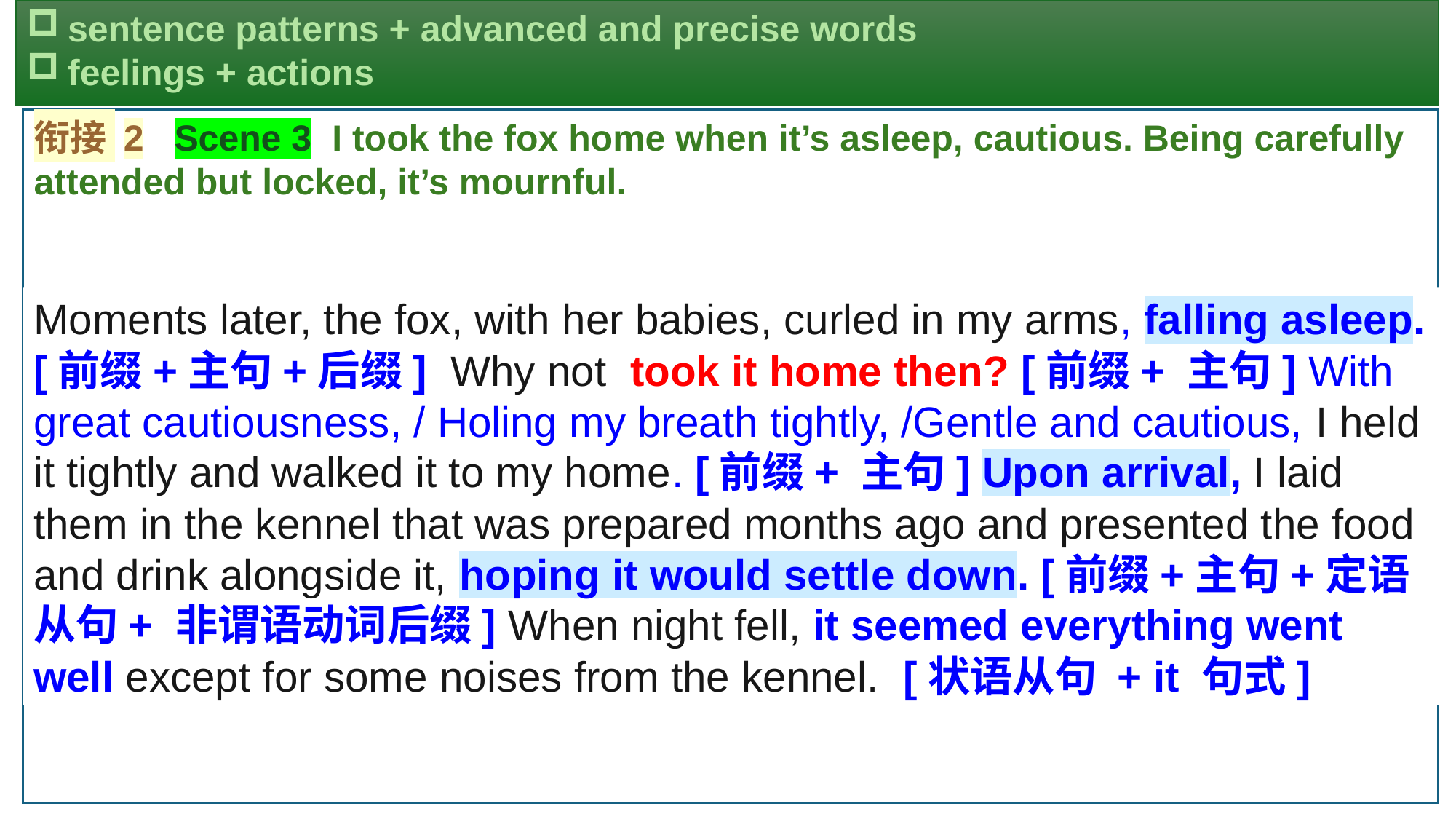

sentence patterns + advanced and precise words
feelings + actions
衔接 2   Scene 3  I took the fox home when it’s asleep, cautious. Being carefully attended but locked, it’s mournful.

Moments later, the fox, with her babies, curled in my arms, falling asleep.[前缀+主句+后缀]  Why not  took it home then? [前缀+ 主句] With great cautiousness, / Holing my breath tightly, /Gentle and cautious, I held it tightly and walked it to my home. [前缀+ 主句] Upon arrival, I laid them in the kennel that was prepared months ago and presented the food and drink alongside it, hoping it would settle down. [前缀+主句+定语从句+ 非谓语动词后缀] When night fell, it seemed everything went well except for some noises from the kennel.  [状语从句 + it 句式]